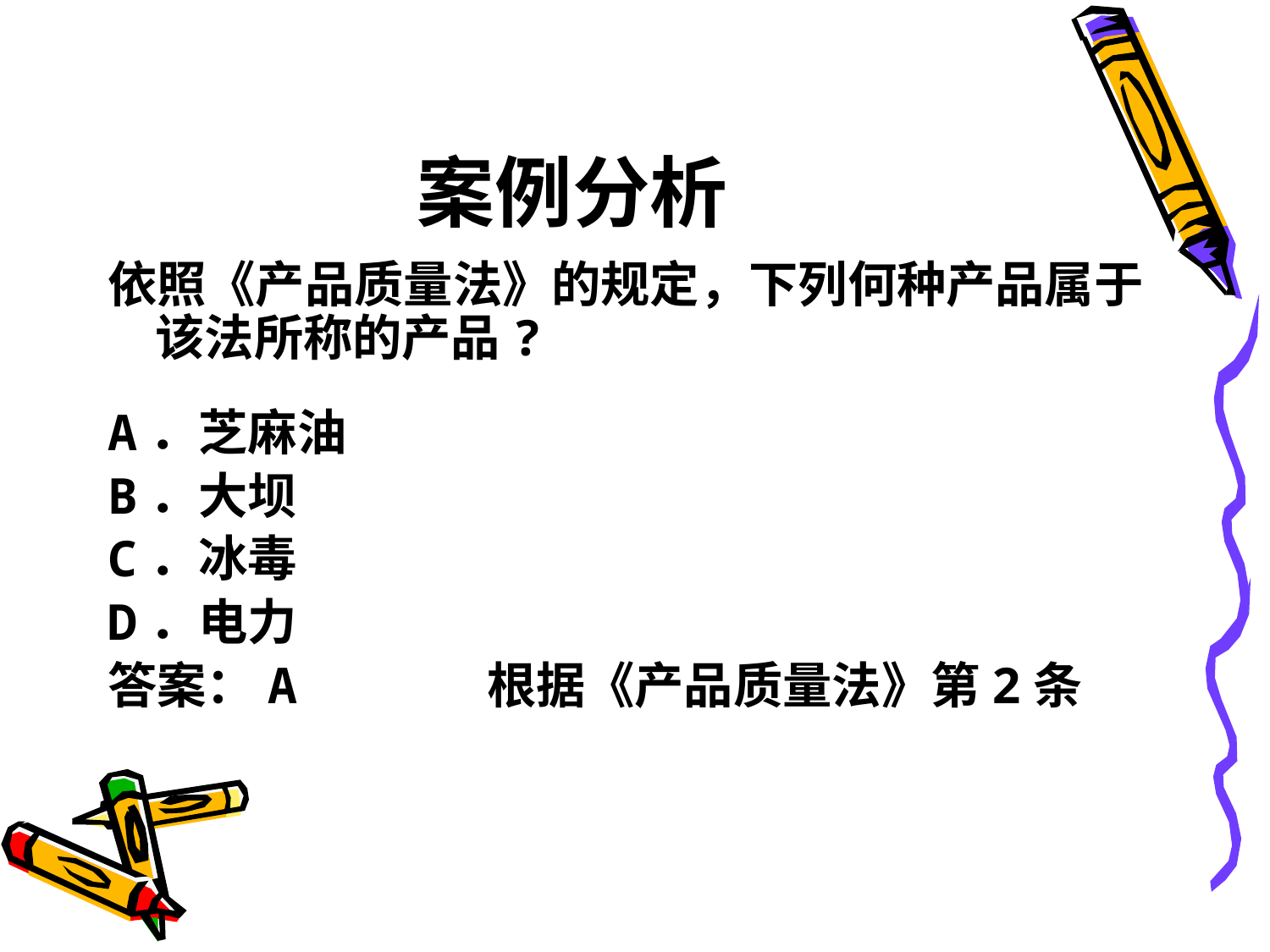

# 案例分析
依照《产品质量法》的规定，下列何种产品属于该法所称的产品?

A．芝麻油
B．大坝
C．冰毒
D．电力
答案：A      根据《产品质量法》第2条